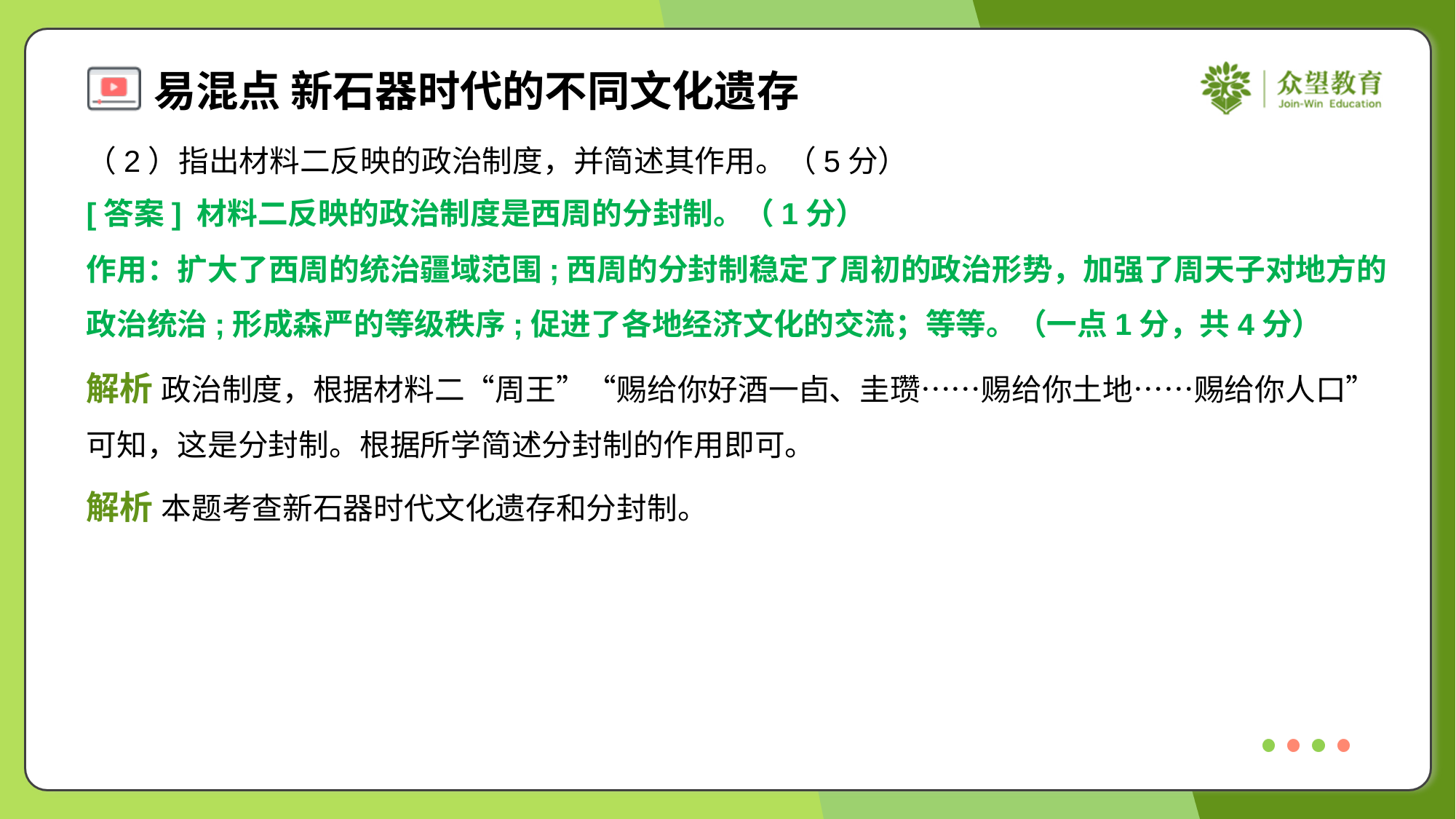

（2）指出材料二反映的政治制度，并简述其作用。（5分）
[答案] 材料二反映的政治制度是西周的分封制。（1分）
作用：扩大了西周的统治疆域范围;西周的分封制稳定了周初的政治形势，加强了周天子对地方的
政治统治;形成森严的等级秩序;促进了各地经济文化的交流；等等。（一点1分，共4分）
解析 政治制度，根据材料二“周王”“赐给你好酒一卣、圭瓒……赐给你土地……赐给你人口”
可知，这是分封制。根据所学简述分封制的作用即可。
解析 本题考查新石器时代文化遗存和分封制。